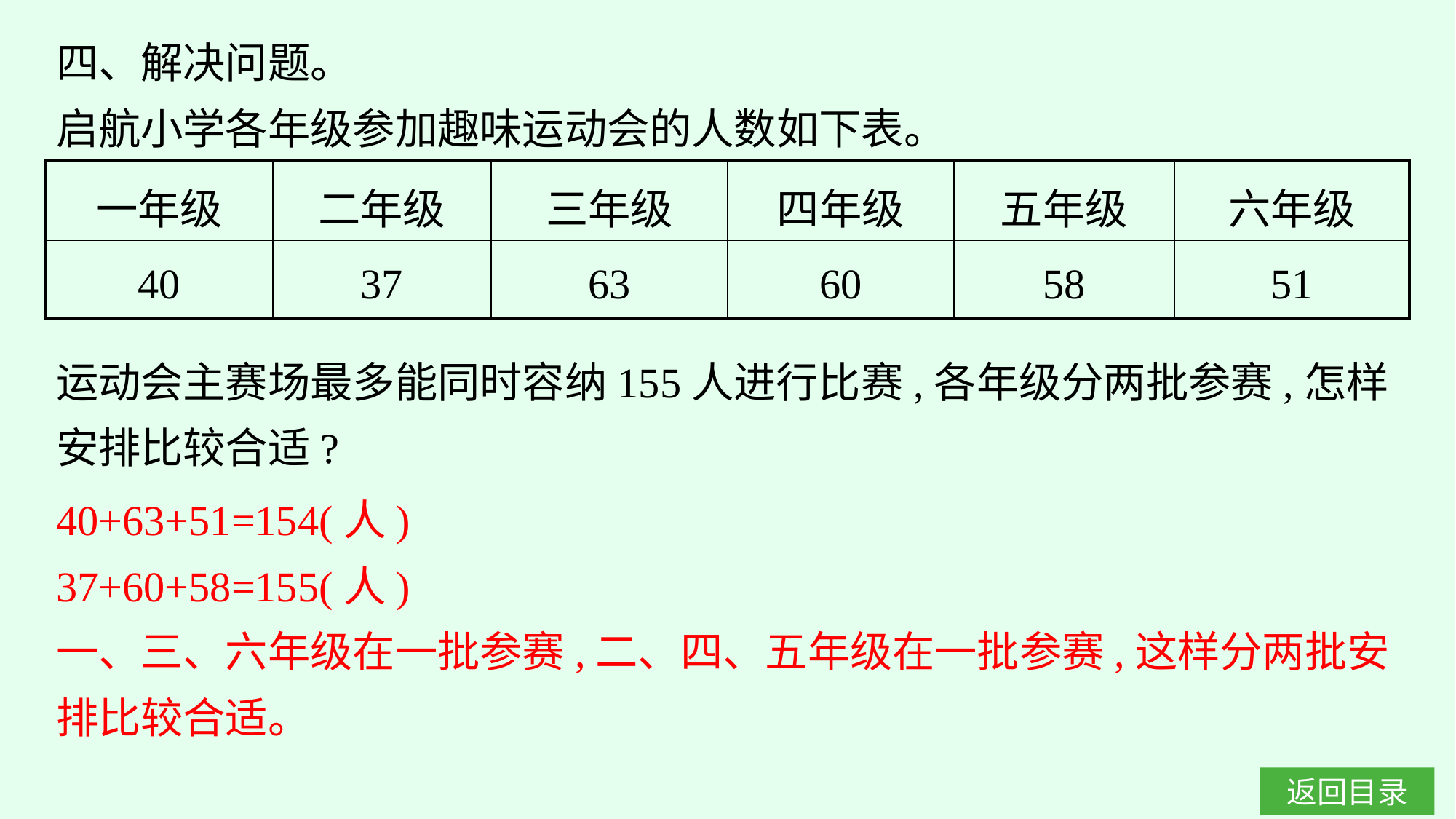

四、解决问题。
启航小学各年级参加趣味运动会的人数如下表。
| 一年级 | 二年级 | 三年级 | 四年级 | 五年级 | 六年级 |
| --- | --- | --- | --- | --- | --- |
| 40 | 37 | 63 | 60 | 58 | 51 |
运动会主赛场最多能同时容纳155人进行比赛,各年级分两批参赛,怎样安排比较合适?
40+63+51=154(人)
37+60+58=155(人)
一、三、六年级在一批参赛,二、四、五年级在一批参赛,这样分两批安排比较合适。